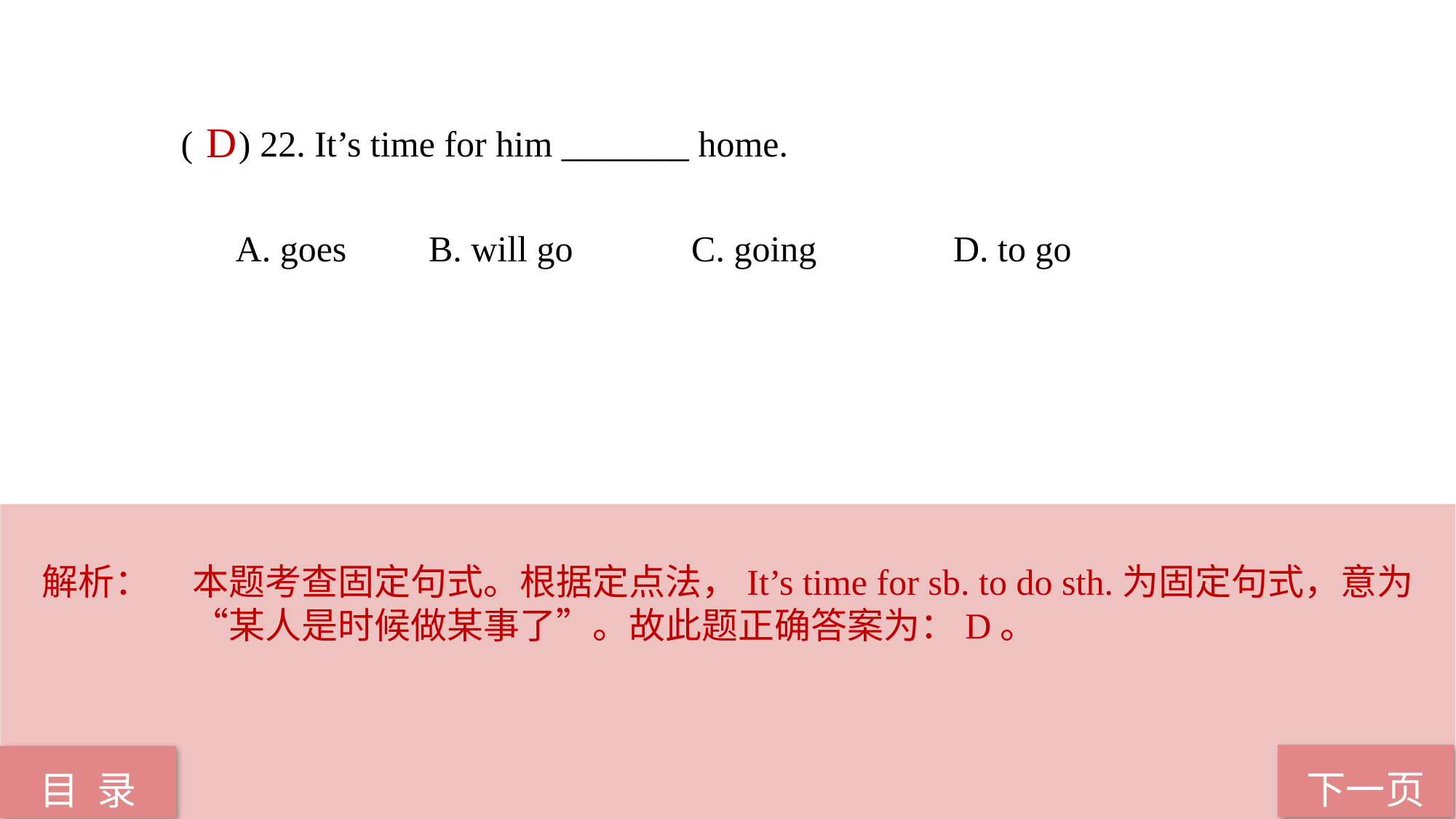

(     ) 22. It’s time for him _______ home.

      A. goes         B. will go             C. going               D. to go
D
解析：	本题考查固定句式。根据定点法，It’s time for sb. to do sth.为固定句式，意为“某人是时候做某事了”。故此题正确答案为：D。